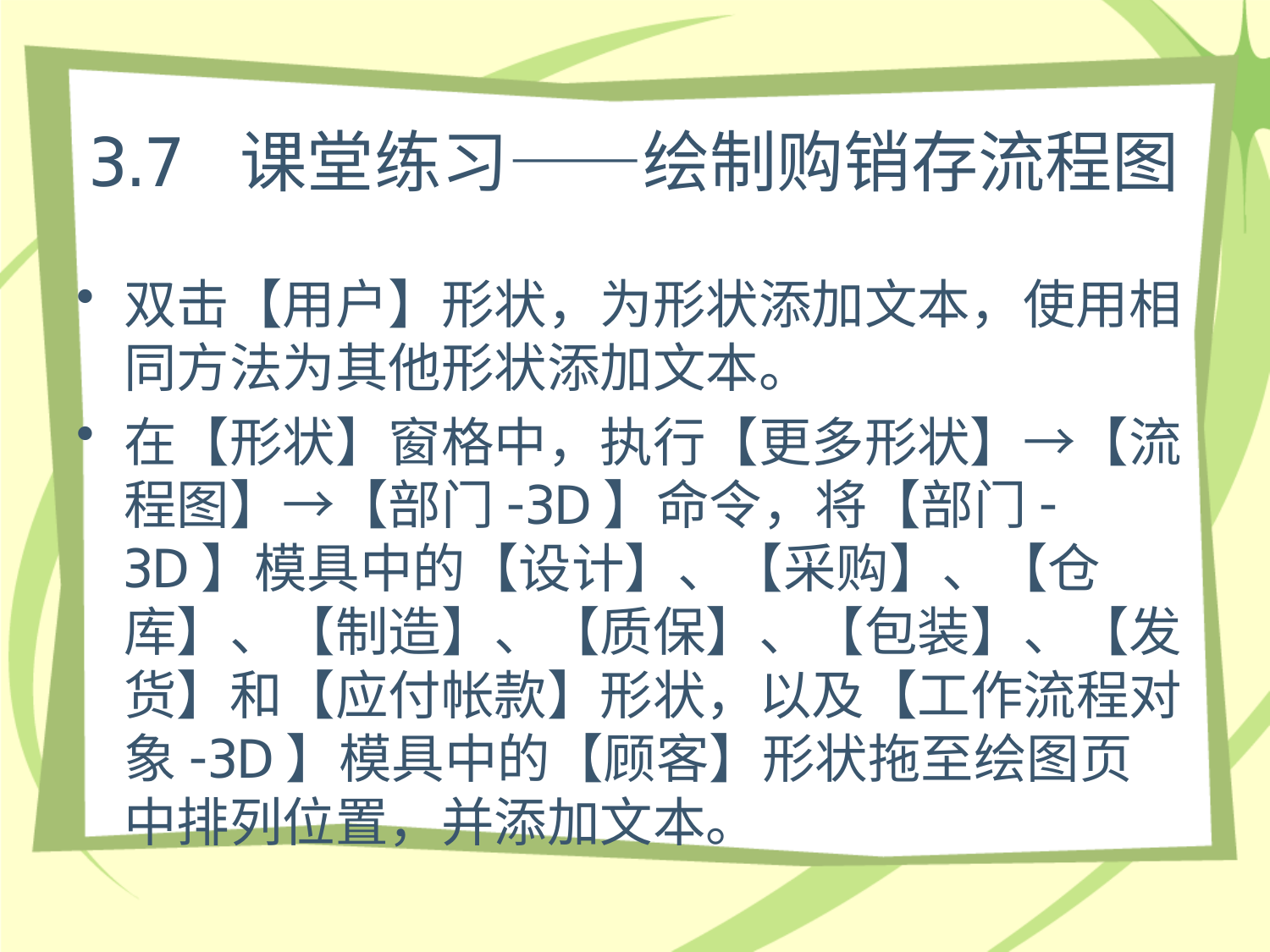

# 3.7  课堂练习——绘制购销存流程图
双击【用户】形状，为形状添加文本，使用相同方法为其他形状添加文本。
在【形状】窗格中，执行【更多形状】→【流程图】→【部门-3D】命令，将【部门-3D】模具中的【设计】、【采购】、【仓库】、【制造】、【质保】、【包装】、【发货】和【应付帐款】形状，以及【工作流程对象-3D】模具中的【顾客】形状拖至绘图页中排列位置，并添加文本。